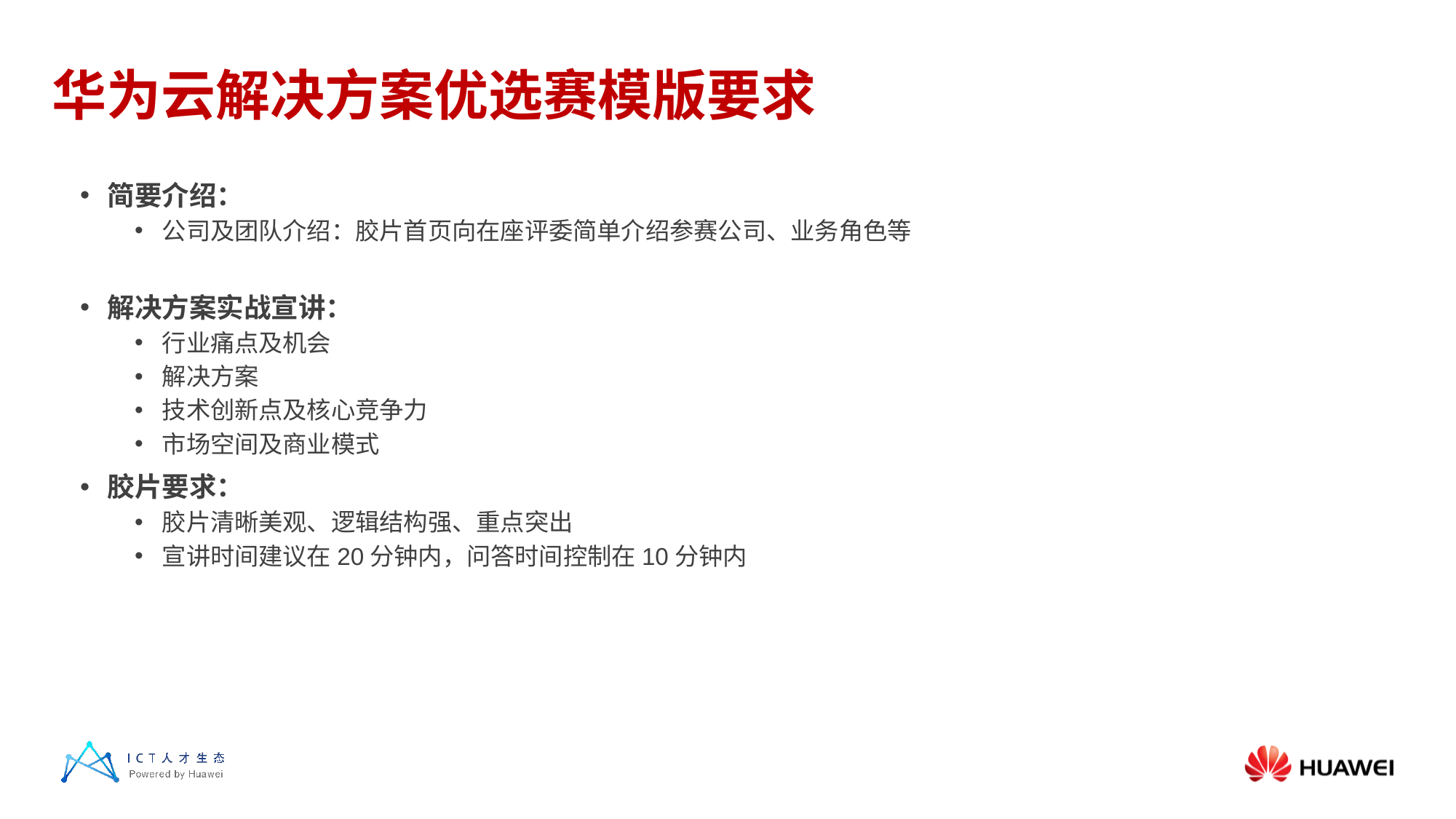

# 华为云解决方案优选赛模版要求
简要介绍：
公司及团队介绍：胶片首页向在座评委简单介绍参赛公司、业务角色等

解决方案实战宣讲：
行业痛点及机会
解决方案
技术创新点及核心竞争力
市场空间及商业模式
胶片要求：
胶片清晰美观、逻辑结构强、重点突出
宣讲时间建议在20分钟内，问答时间控制在10分钟内